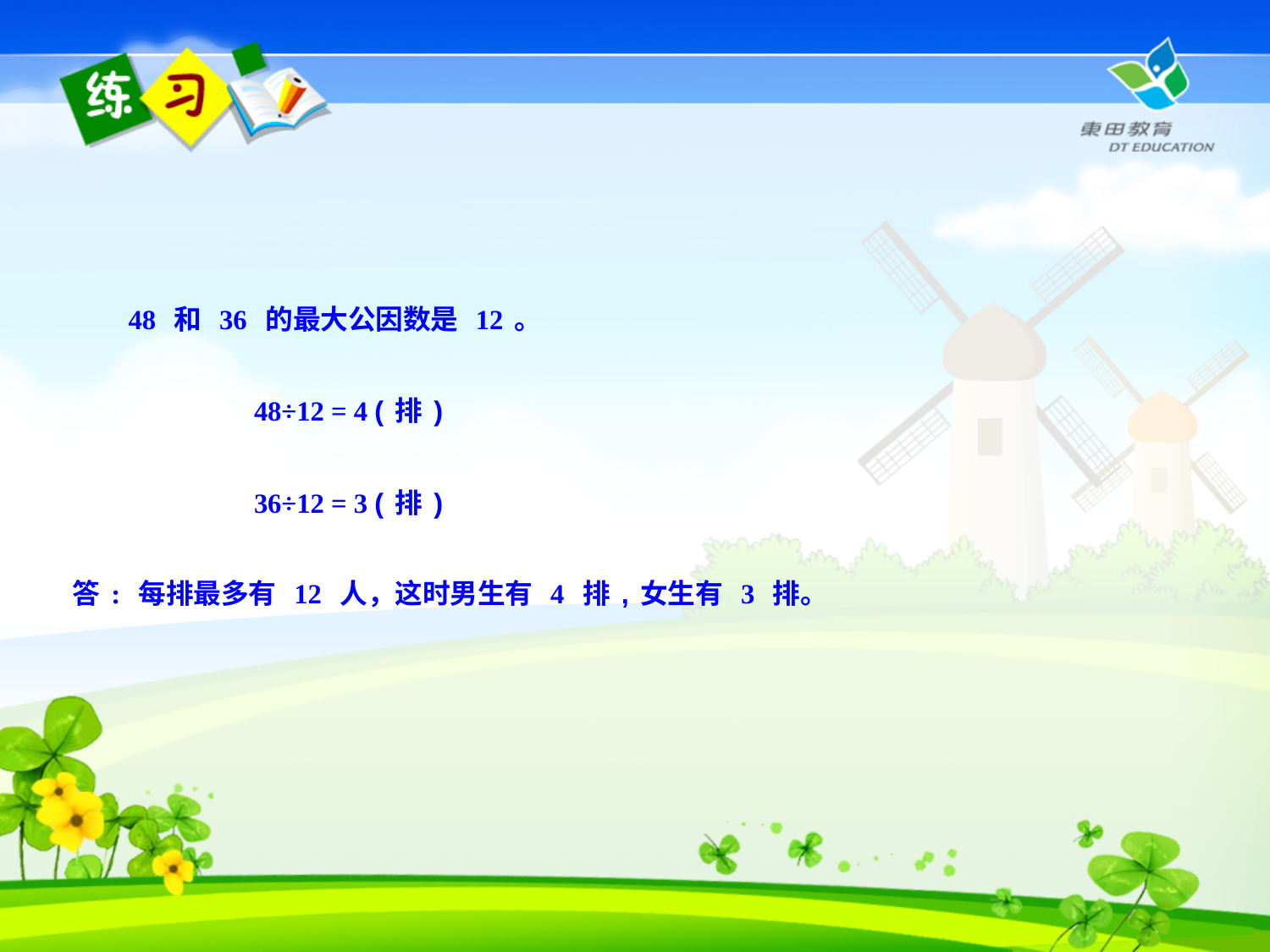

48 和 36 的最大公因数是 12。
                          48÷12 = 4 (排)
                          36÷12 = 3 (排)
答: 每排最多有 12 人，这时男生有 4 排,女生有 3 排。